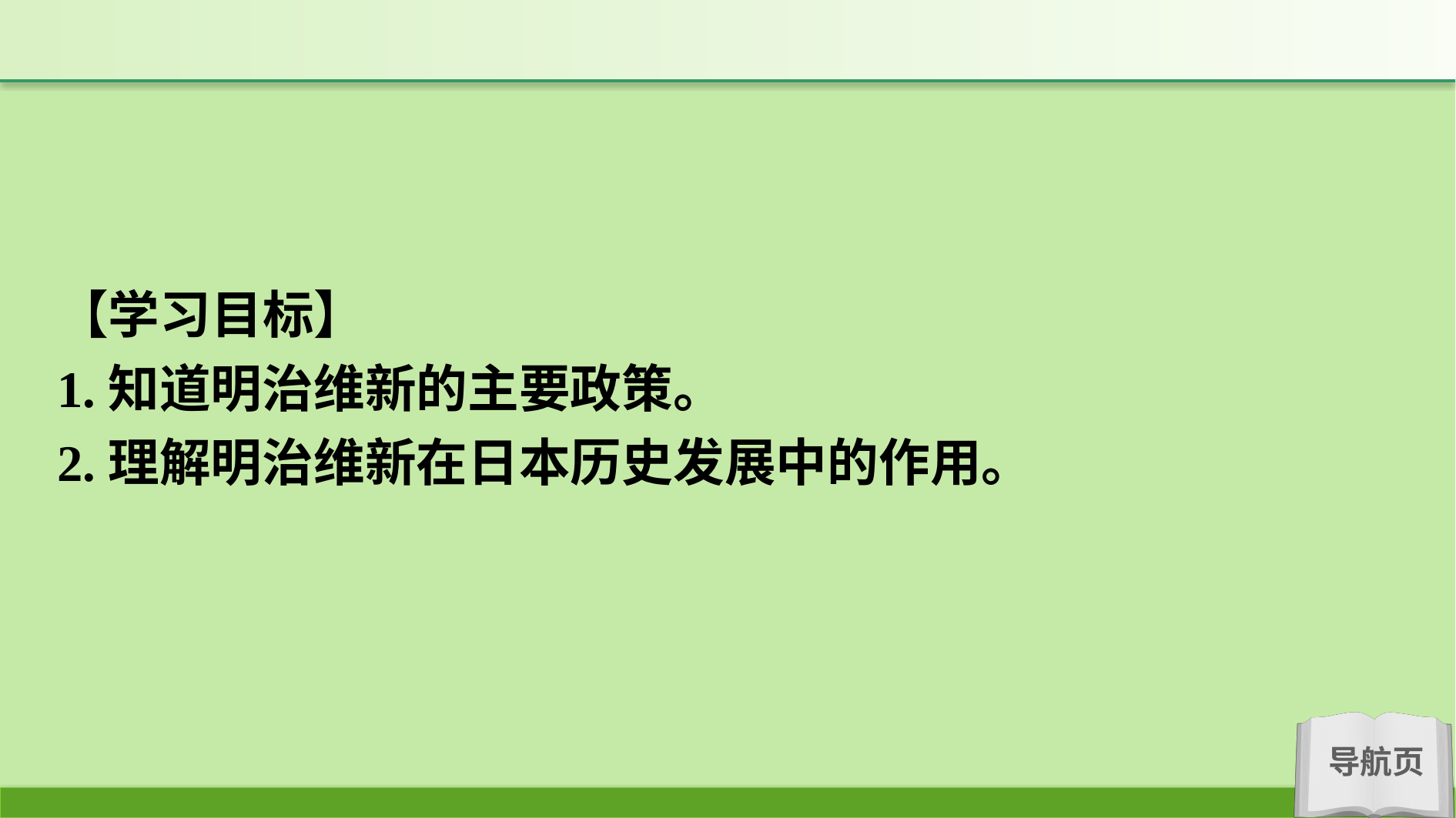

【学习目标】
1.知道明治维新的主要政策。
2.理解明治维新在日本历史发展中的作用。